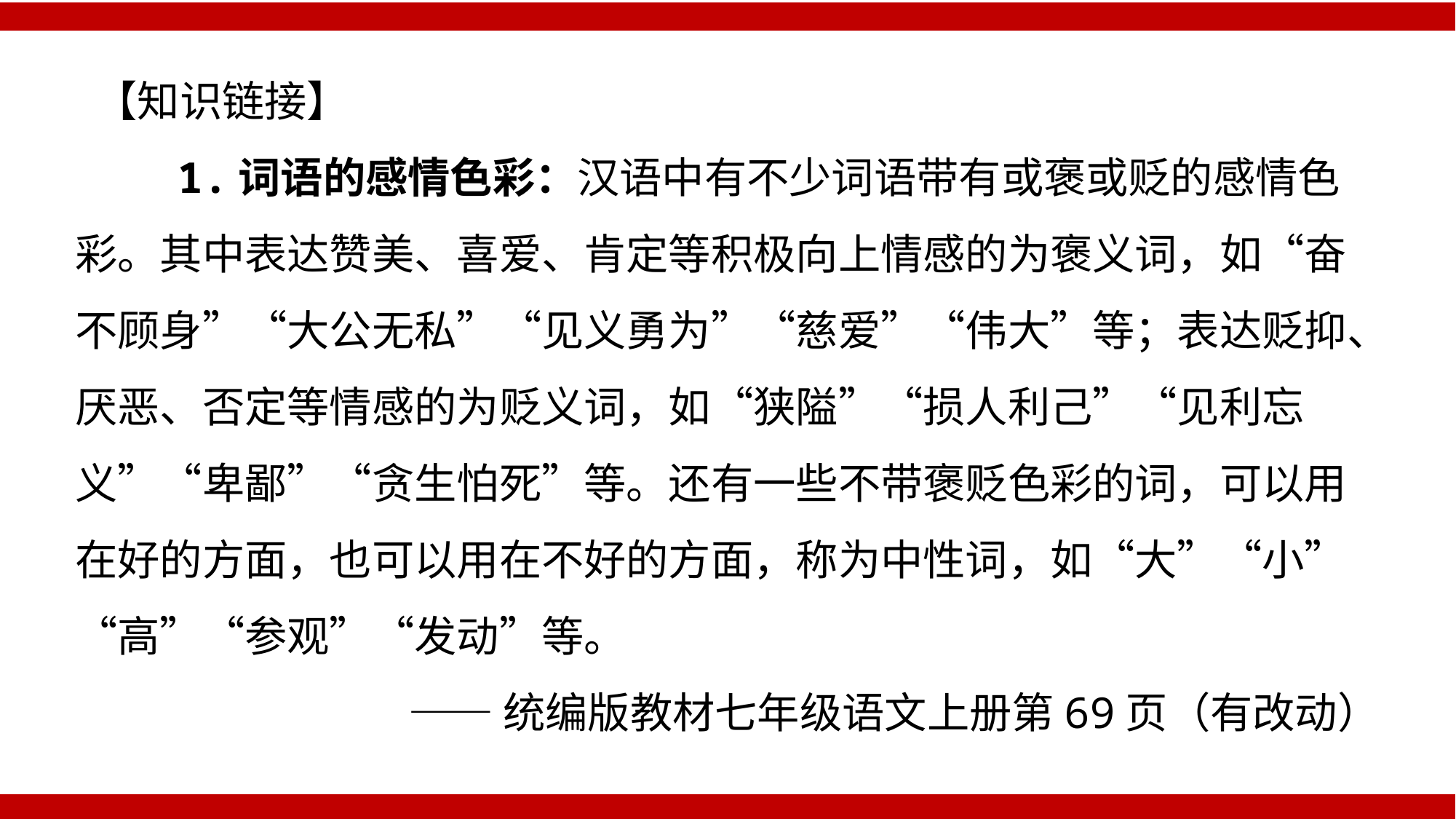

【知识链接】
    1.词语的感情色彩：汉语中有不少词语带有或褒或贬的感情色彩。其中表达赞美、喜爱、肯定等积极向上情感的为褒义词，如“奋不顾身”“大公无私”“见义勇为”“慈爱”“伟大”等；表达贬抑、厌恶、否定等情感的为贬义词，如“狭隘”“损人利己”“见利忘义”“卑鄙”“贪生怕死”等。还有一些不带褒贬色彩的词，可以用在好的方面，也可以用在不好的方面，称为中性词，如“大”“小”“高”“参观”“发动”等。
——统编版教材七年级语文上册第69页（有改动）